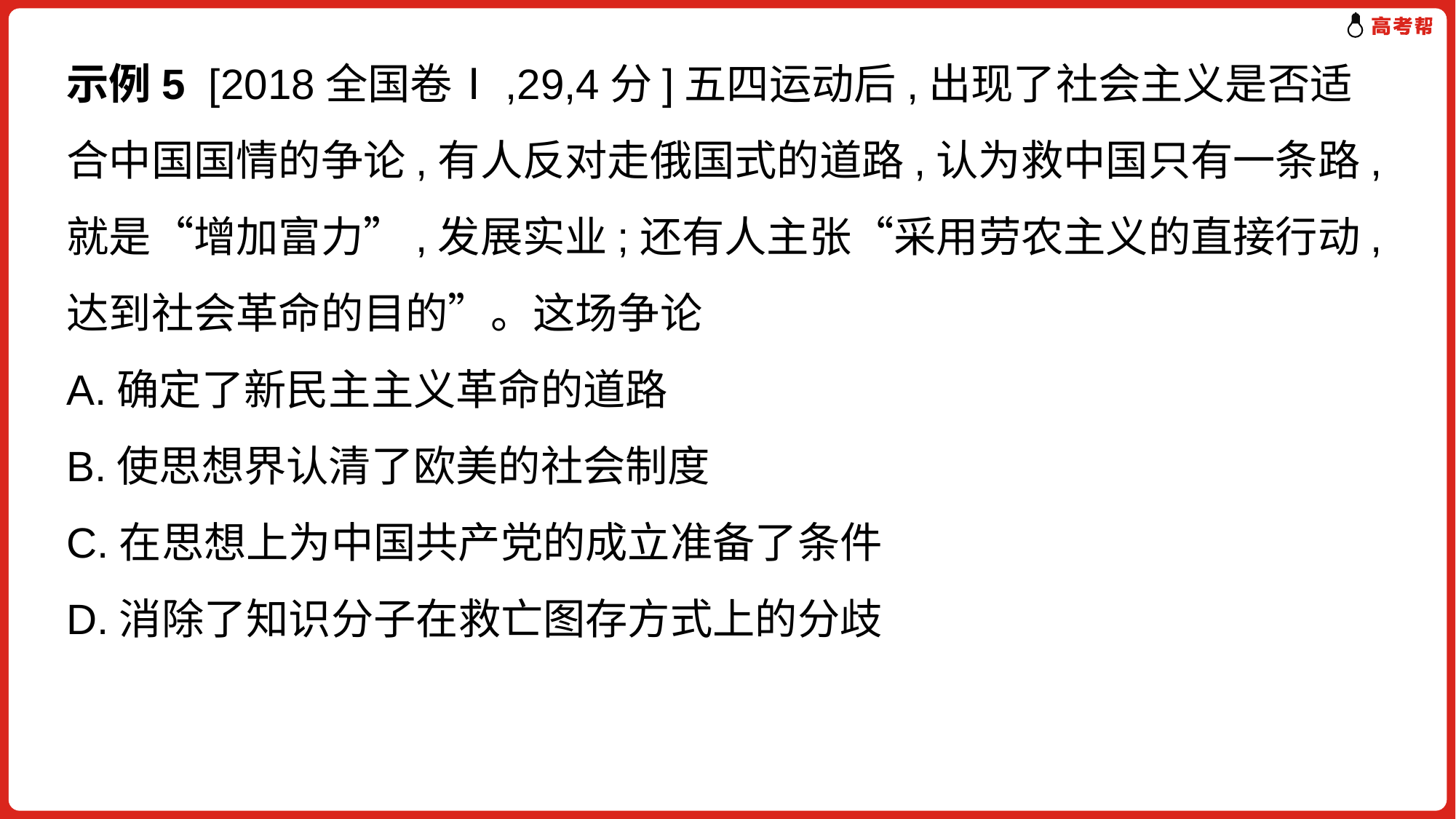

示例5  [2018全国卷Ⅰ,29,4分]五四运动后,出现了社会主义是否适合中国国情的争论,有人反对走俄国式的道路,认为救中国只有一条路,就是“增加富力”,发展实业;还有人主张“采用劳农主义的直接行动,达到社会革命的目的”。这场争论
A.确定了新民主主义革命的道路
B.使思想界认清了欧美的社会制度
C.在思想上为中国共产党的成立准备了条件
D.消除了知识分子在救亡图存方式上的分歧